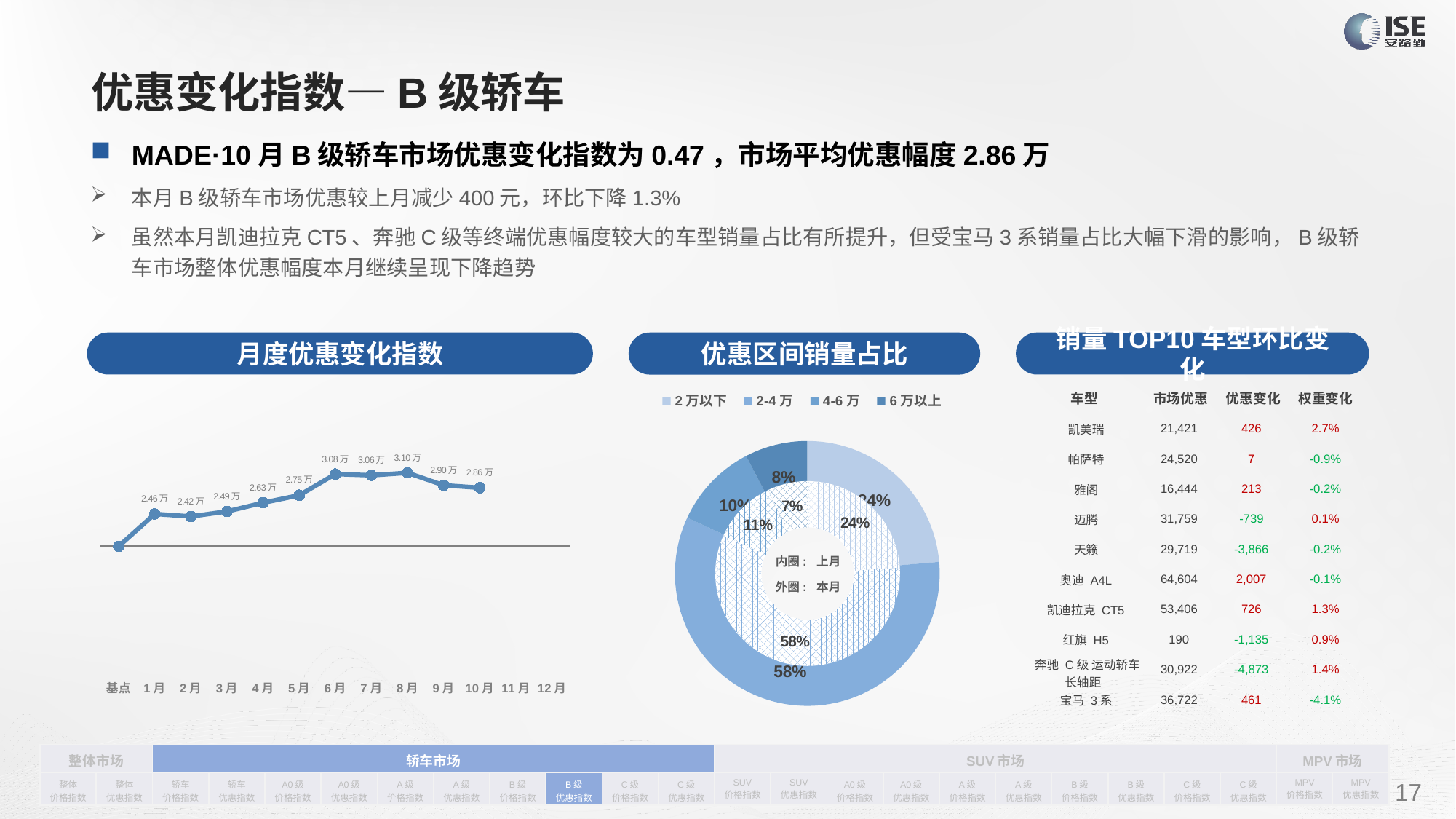

# 优惠变化指数—B级轿车
MADE·10月B级轿车市场优惠变化指数为0.47，市场平均优惠幅度2.86万
本月B级轿车市场优惠较上月减少400元，环比下降1.3%
虽然本月凯迪拉克CT5、奔驰C级等终端优惠幅度较大的车型销量占比有所提升，但受宝马3系销量占比大幅下滑的影响，B级轿车市场整体优惠幅度本月继续呈现下降趋势
月度优惠变化指数

销量TOP10车型环比变化

优惠区间销量占比

| 车型 | 市场优惠 | 优惠变化 | 权重变化 |
| --- | --- | --- | --- |
| 凯美瑞 | 21,421 | 426 | 2.7% |
| 帕萨特 | 24,520 | 7 | -0.9% |
| 雅阁 | 16,444 | 213 | -0.2% |
| 迈腾 | 31,759 | -739 | 0.1% |
| 天籁 | 29,719 | -3,866 | -0.2% |
| 奥迪 A4L | 64,604 | 2,007 | -0.1% |
| 凯迪拉克 CT5 | 53,406 | 726 | 1.3% |
| 红旗 H5 | 190 | -1,135 | 0.9% |
| 奔驰 C级 运动轿车 长轴距 | 30,922 | -4,873 | 1.4% |
| 宝马 3系 | 36,722 | 461 | -4.1% |

### Chart

| Category | 销量 |
|---|---|
| 2万以下 | 40370.0 |
| 2-4万 | 99678.0 |
| 4-6万 | 17842.0 |
| 6万以上 | 13071.0 |

### Chart

| Category | Y2022 |
|---|---|
| 基点 | 0.0 |
| 1月 | 0.26 |
| 2月 | 0.24006890210200016 |
| 3月 | 0.28 |
| 4月 | 0.35 |
| 5月 | 0.41 |
| 6月 | 0.58 |
| 7月 | 0.57 |
| 8月 | 0.59 |
| 9月 | 0.49 |
| 10月 | 0.47 |
| 11月 | None |
| 12月 | None |

### Chart

| Category | 销量 |
|---|---|
| 2万以下 | 47795.0 |
| 2-4万 | 114760.0 |
| 4-6万 | 22277.0 |
| 6万以上 | 14016.0 |
内圈:  上月
外圈:  本月
| 整体市场 |  | 轿车市场 |  |  |  |  |  |  |  |  |  | SUV市场 |  |  |  |  |  |  |  |  |  | MPV市场 |  |
| --- | --- | --- | --- | --- | --- | --- | --- | --- | --- | --- | --- | --- | --- | --- | --- | --- | --- | --- | --- | --- | --- | --- | --- |
| 整体 价格指数 | 整体 优惠指数 | 轿车 价格指数 | 轿车 优惠指数 | A0级 价格指数 | A0级 优惠指数 | A级 价格指数 | A级 优惠指数 | B级 价格指数 | B级 优惠指数 | C级 价格指数 | C级 优惠指数 | SUV 价格指数 | SUV 优惠指数 | A0级 价格指数 | A0级 优惠指数 | A级 价格指数 | A级 优惠指数 | B级 价格指数 | B级 优惠指数 | C级 价格指数 | C级 优惠指数 | MPV 价格指数 | MPV 优惠指数 |
请在插入菜单—页眉和页脚中修改此 文本
17